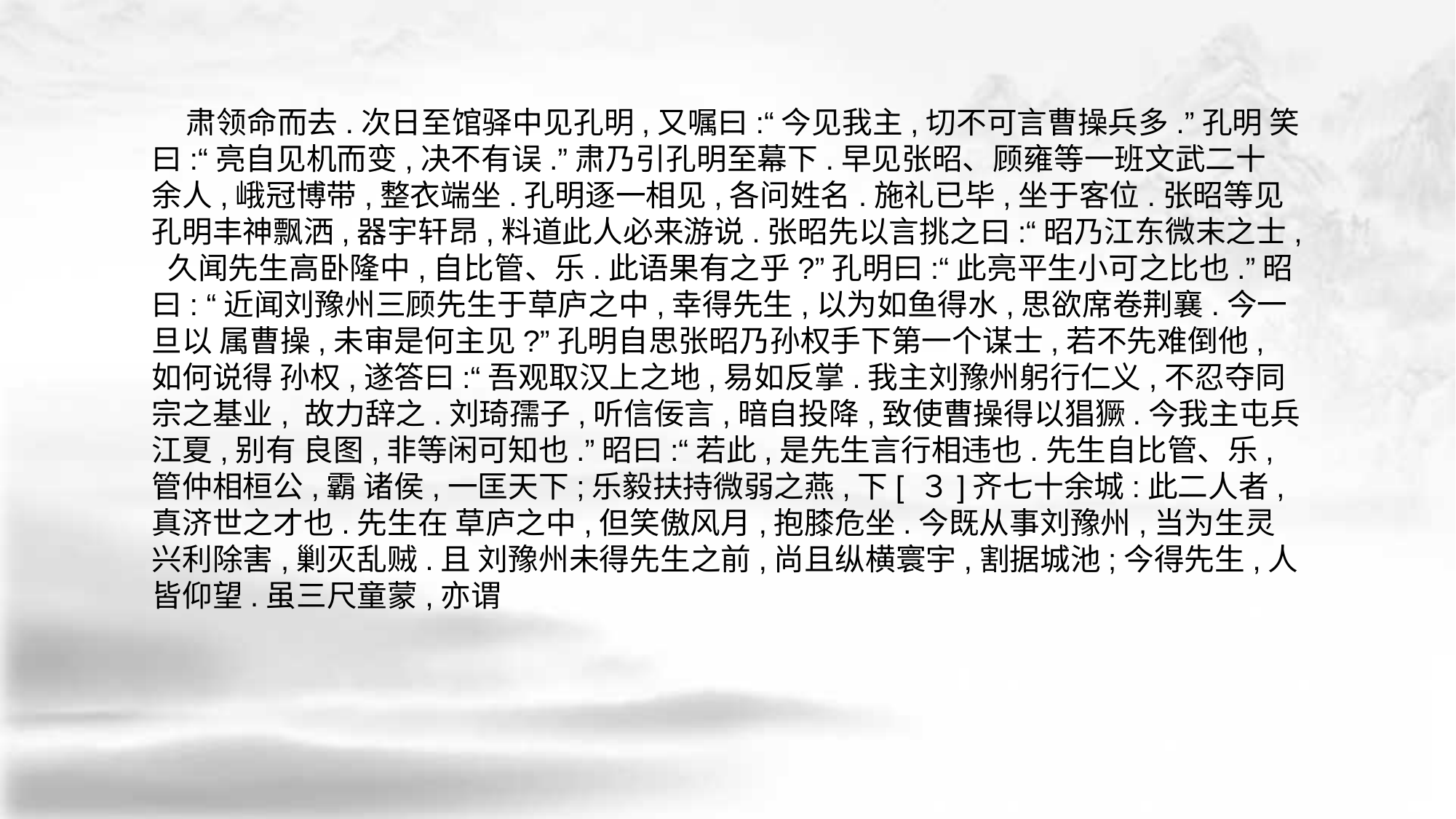

肃领命而去.次日至馆驿中见孔明,又嘱曰:“今见我主,切不可言曹操兵多.”孔明 笑曰:“亮自见机而变,决不有误.”肃乃引孔明至幕下.早见张昭、顾雍等一班文武二十 余人,峨冠博带,整衣端坐.孔明逐一相见,各问姓名.施礼已毕,坐于客位.张昭等见 孔明丰神飘洒,器宇轩昂,料道此人必来游说.张昭先以言挑之曰:“昭乃江东微末之士, 久闻先生高卧隆中,自比管、乐.此语果有之乎?”孔明曰:“此亮平生小可之比也.”昭曰: “近闻刘豫州三顾先生于草庐之中,幸得先生,以为如鱼得水,思欲席卷荆襄.今一旦以 属曹操,未审是何主见?”孔明自思张昭乃孙权手下第一个谋士,若不先难倒他,如何说得 孙权,遂答曰:“吾观取汉上之地,易如反掌.我主刘豫州躬行仁义,不忍夺同宗之基业, 故力辞之.刘琦孺子,听信佞言,暗自投降,致使曹操得以猖獗.今我主屯兵江夏,别有 良图,非等闲可知也.”昭曰:“若此,是先生言行相违也.先生自比管、乐,管仲相桓公,霸 诸侯,一匡天下;乐毅扶持微弱之燕,下[ ３]齐七十余城:此二人者,真济世之才也.先生在 草庐之中,但笑傲风月,抱膝危坐.今既从事刘豫州,当为生灵兴利除害,剿灭乱贼.且 刘豫州未得先生之前,尚且纵横寰宇,割据城池;今得先生,人皆仰望.虽三尺童蒙,亦谓